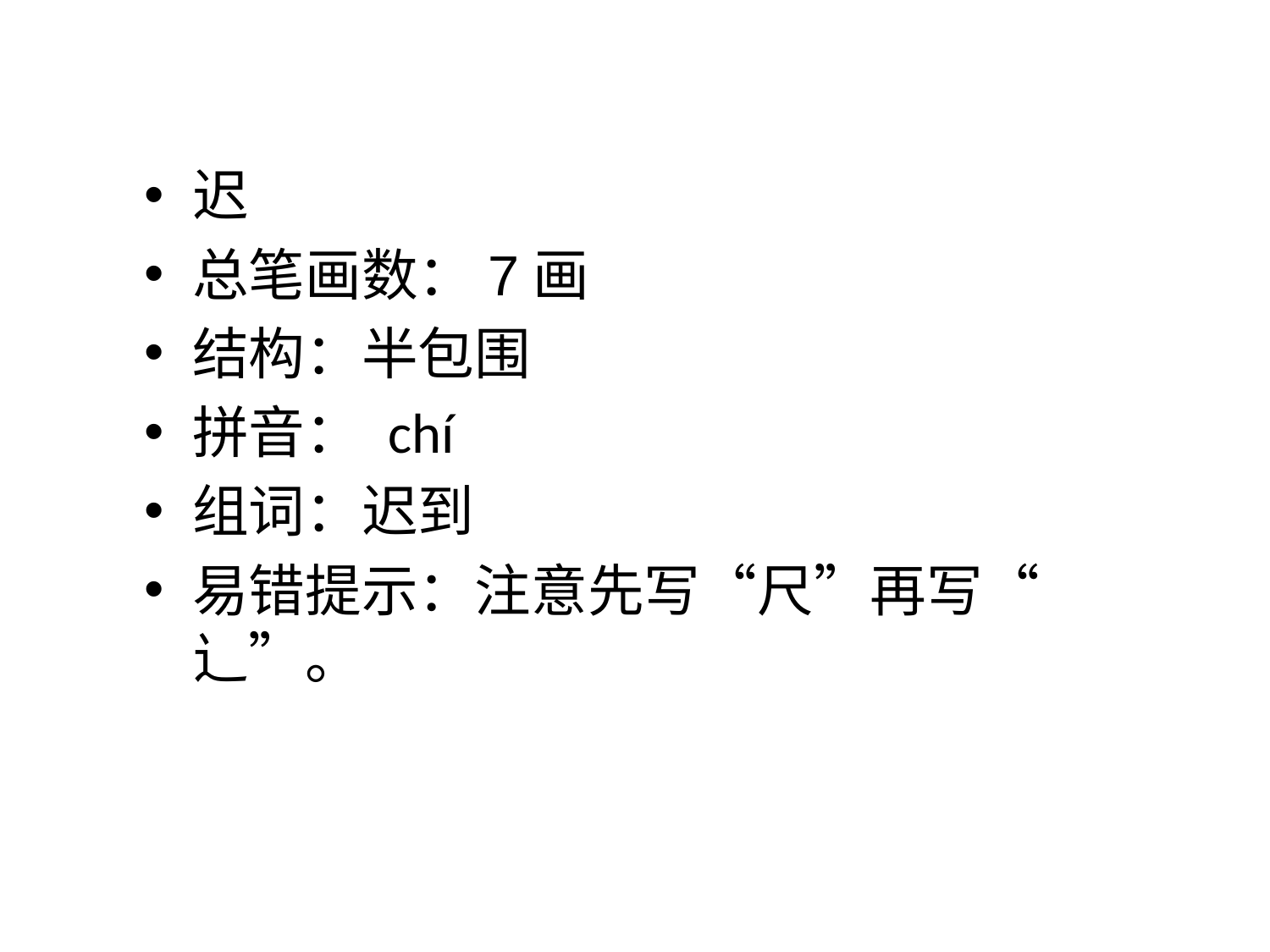

迟
总笔画数：7画
结构：半包围
拼音： chí
组词：迟到
易错提示：注意先写“尺”再写“
辶”。